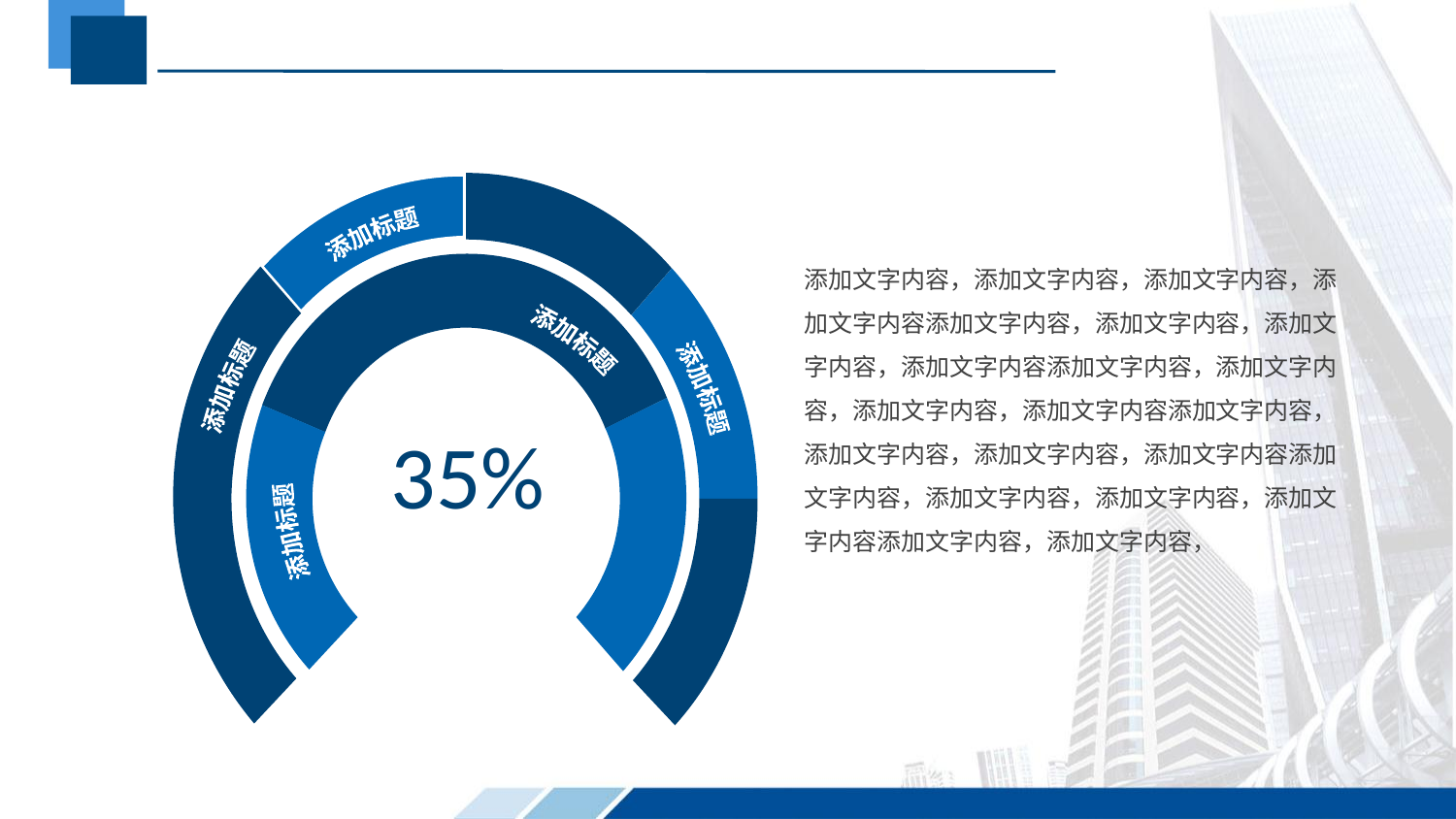

#

添加标题

添加标题
添加标题

添加文字内容，添加文字内容，添加文字内容，添加文字内容添加文字内容，添加文字内容，添加文字内容，添加文字内容添加文字内容，添加文字内容，添加文字内容，添加文字内容添加文字内容，添加文字内容，添加文字内容，添加文字内容添加文字内容，添加文字内容，添加文字内容，添加文字内容添加文字内容，添加文字内容，

添加标题

添加标题

35%